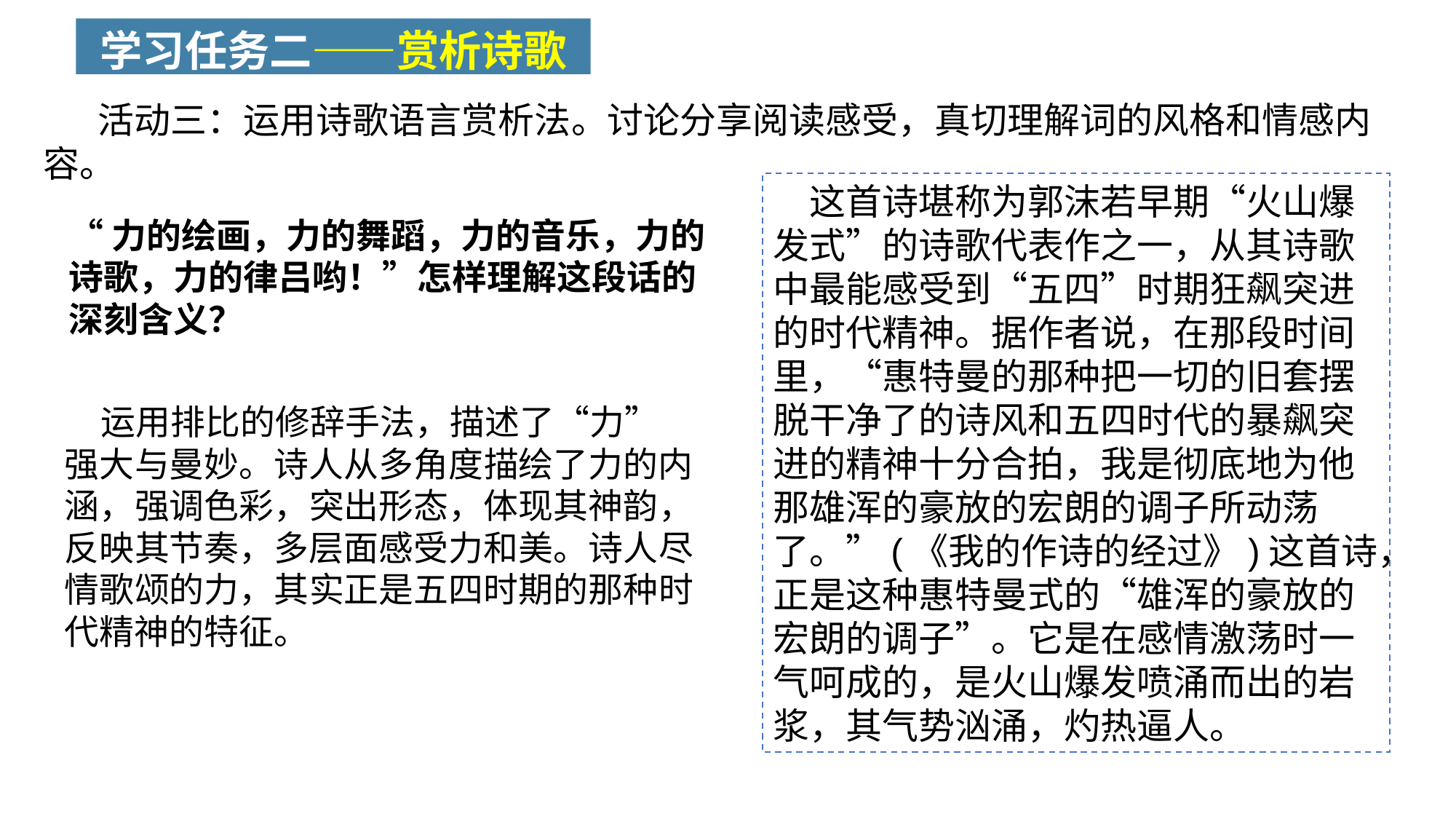

学习任务二——赏析诗歌
活动三：运用诗歌语言赏析法。讨论分享阅读感受，真切理解词的风格和情感内容。
这首诗堪称为郭沫若早期“火山爆发式”的诗歌代表作之一，从其诗歌中最能感受到“五四”时期狂飙突进的时代精神。据作者说，在那段时间里，“惠特曼的那种把一切的旧套摆脱干净了的诗风和五四时代的暴飙突进的精神十分合拍，我是彻底地为他那雄浑的豪放的宏朗的调子所动荡了。”(《我的作诗的经过》)这首诗，正是这种惠特曼式的“雄浑的豪放的宏朗的调子”。它是在感情激荡时一气呵成的，是火山爆发喷涌而出的岩浆，其气势汹涌，灼热逼人。
“力的绘画，力的舞蹈，力的音乐，力的诗歌，力的律吕哟！”怎样理解这段话的深刻含义？
运用排比的修辞手法，描述了“力”强大与曼妙。诗人从多角度描绘了力的内涵，强调色彩，突出形态，体现其神韵，反映其节奏，多层面感受力和美。诗人尽情歌颂的力，其实正是五四时期的那种时代精神的特征。